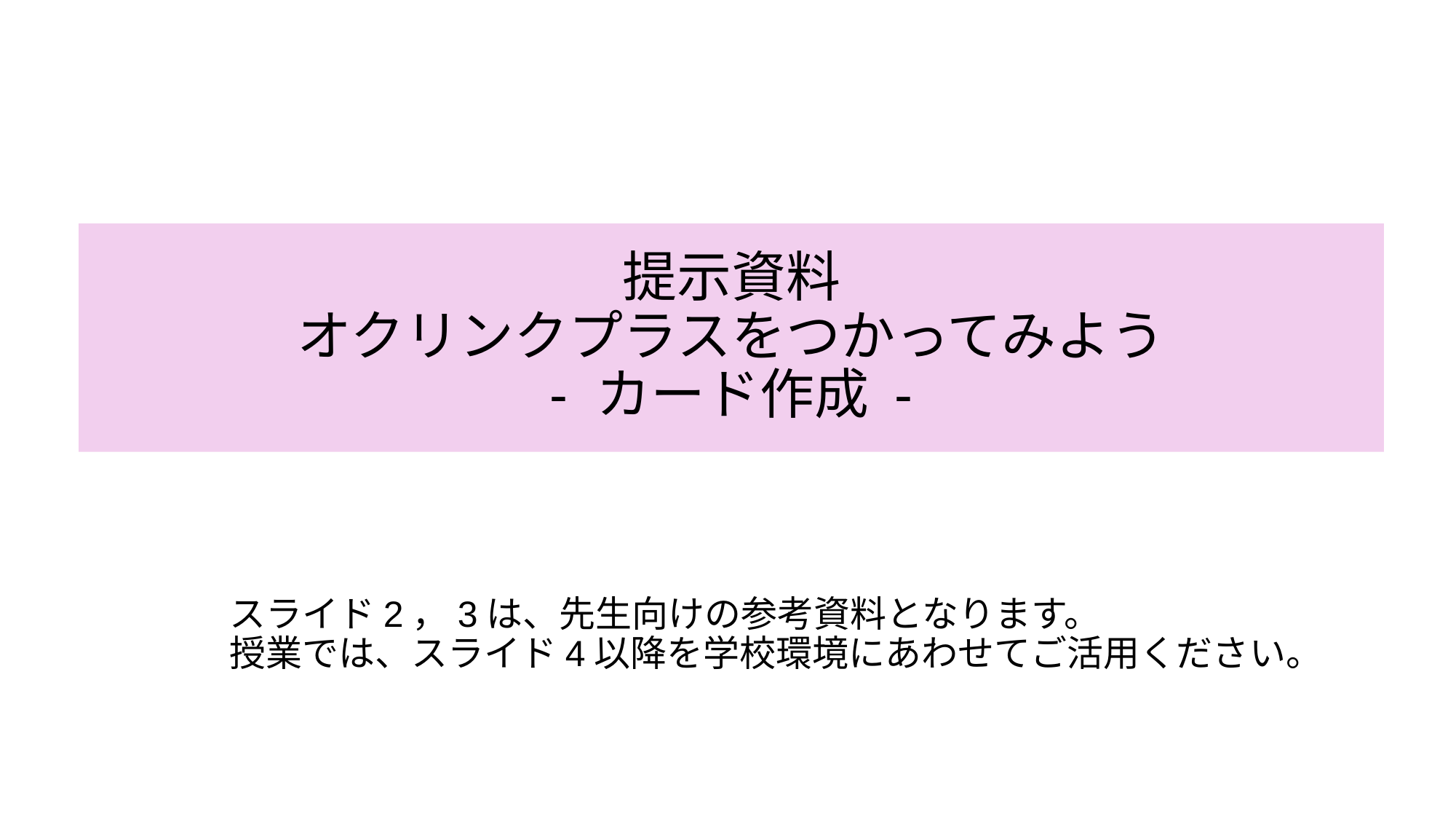

# 提示資料 オクリンクプラスをつかってみよう - カード作成 -
スライド2，3は、先生向けの参考資料となります。
授業では、スライド4以降を学校環境にあわせてご活用ください。